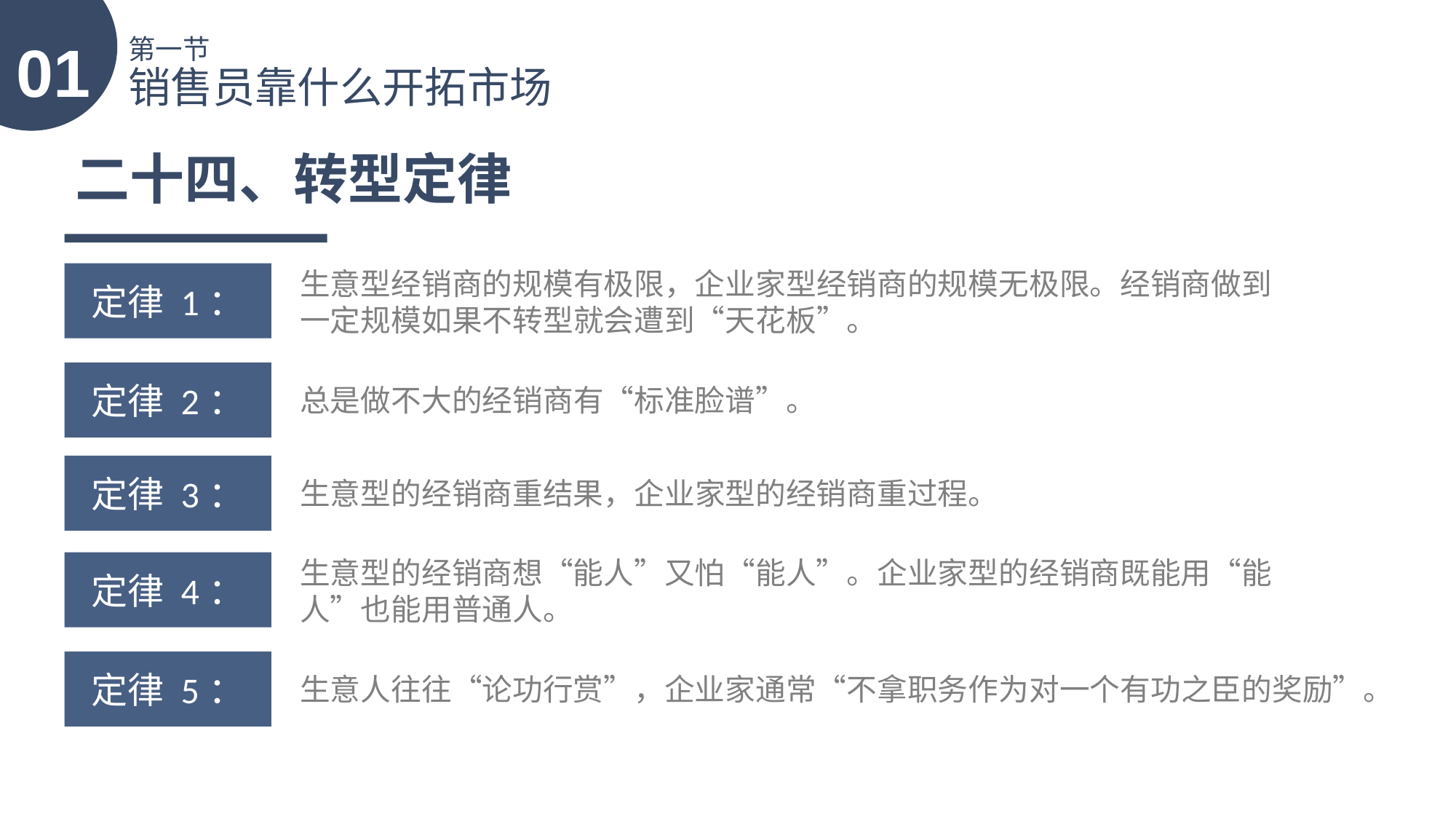

01
第一节
销售员靠什么开拓市场
二十四、转型定律

生意型经销商的规模有极限，企业家型经销商的规模无极限。经销商做到一定规模如果不转型就会遭到“天花板”。
定律 1：
定律 2：
总是做不大的经销商有“标准脸谱”。
定律 3：
生意型的经销商重结果，企业家型的经销商重过程。
生意型的经销商想“能人”又怕“能人”。企业家型的经销商既能用“能人”也能用普通人。
定律 4：
定律 5：
生意人往往“论功行赏”，企业家通常“不拿职务作为对一个有功之臣的奖励”。